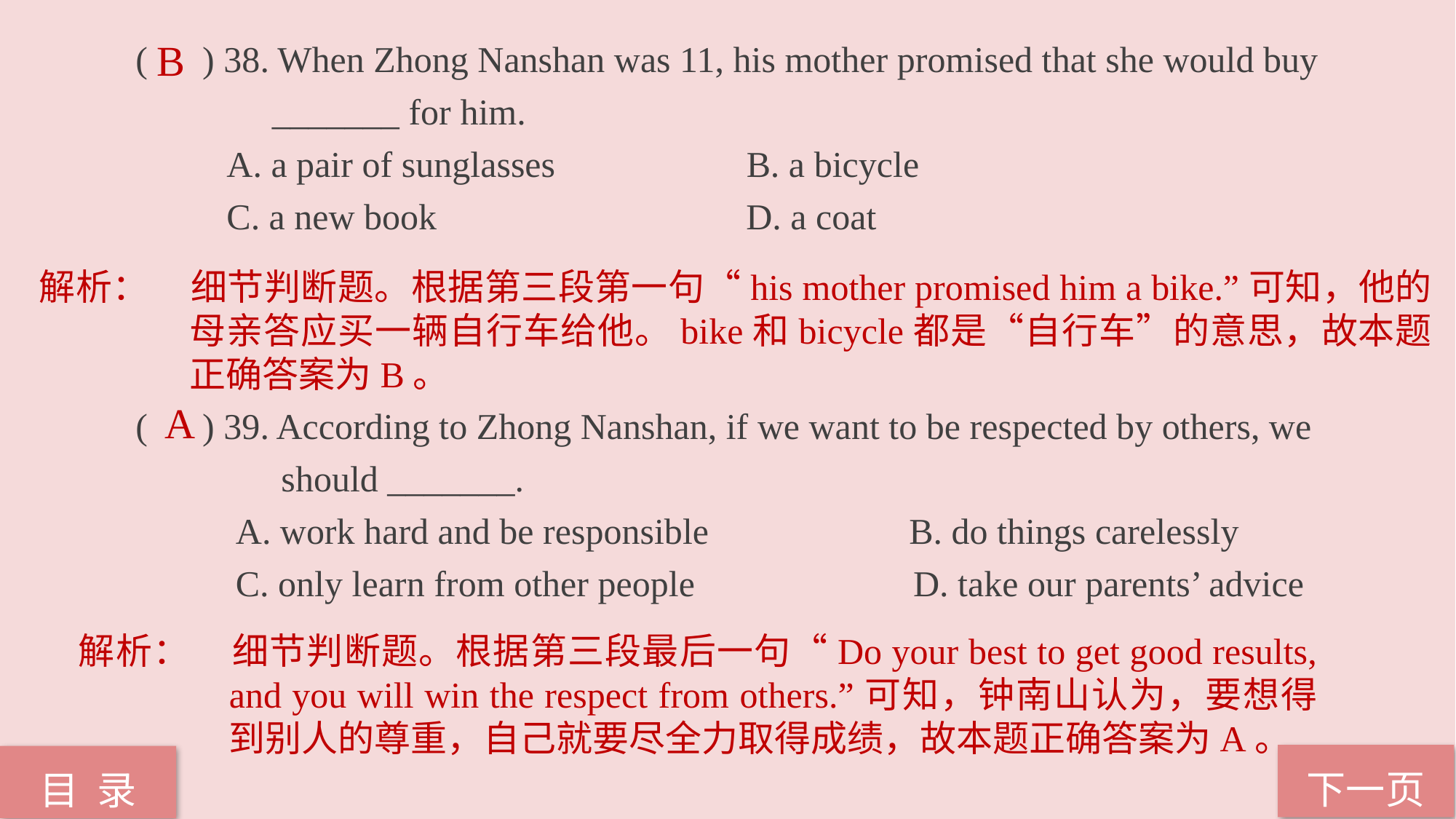

(      ) 38. When Zhong Nanshan was 11, his mother promised that she would buy
               _______ for him.
          A. a pair of sunglasses                     B. a bicycle
          C. a new book                                  D. a coat

(      ) 39. According to Zhong Nanshan, if we want to be respected by others, we
          	    should _______.
           A. work hard and be responsible                      B. do things carelessly
           C. only learn from other people                        D. take our parents’ advice
B
解析：	细节判断题。根据第三段第一句“his mother promised him a bike.”可知，他的母亲答应买一辆自行车给他。bike和bicycle都是“自行车”的意思，故本题正确答案为B。
A
解析：	细节判断题。根据第三段最后一句“Do your best to get good results, and you will win the respect from others.”可知，钟南山认为，要想得到别人的尊重，自己就要尽全力取得成绩，故本题正确答案为A。